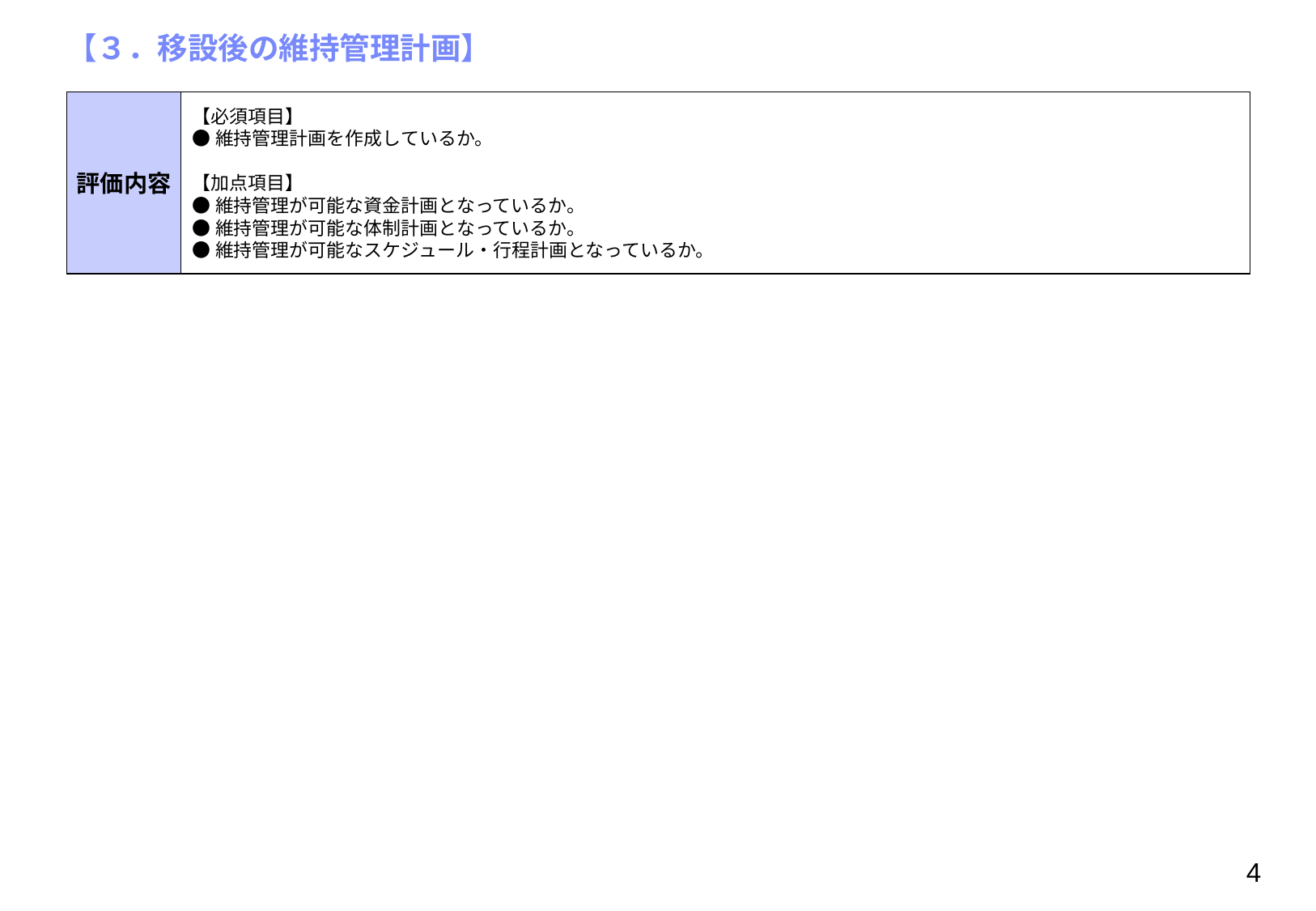

# 【３．移設後の維持管理計画】
評価内容
【必須項目】
●維持管理計画を作成しているか。

【加点項目】
●維持管理が可能な資金計画となっているか。
●維持管理が可能な体制計画となっているか。
●維持管理が可能なスケジュール・行程計画となっているか。
4